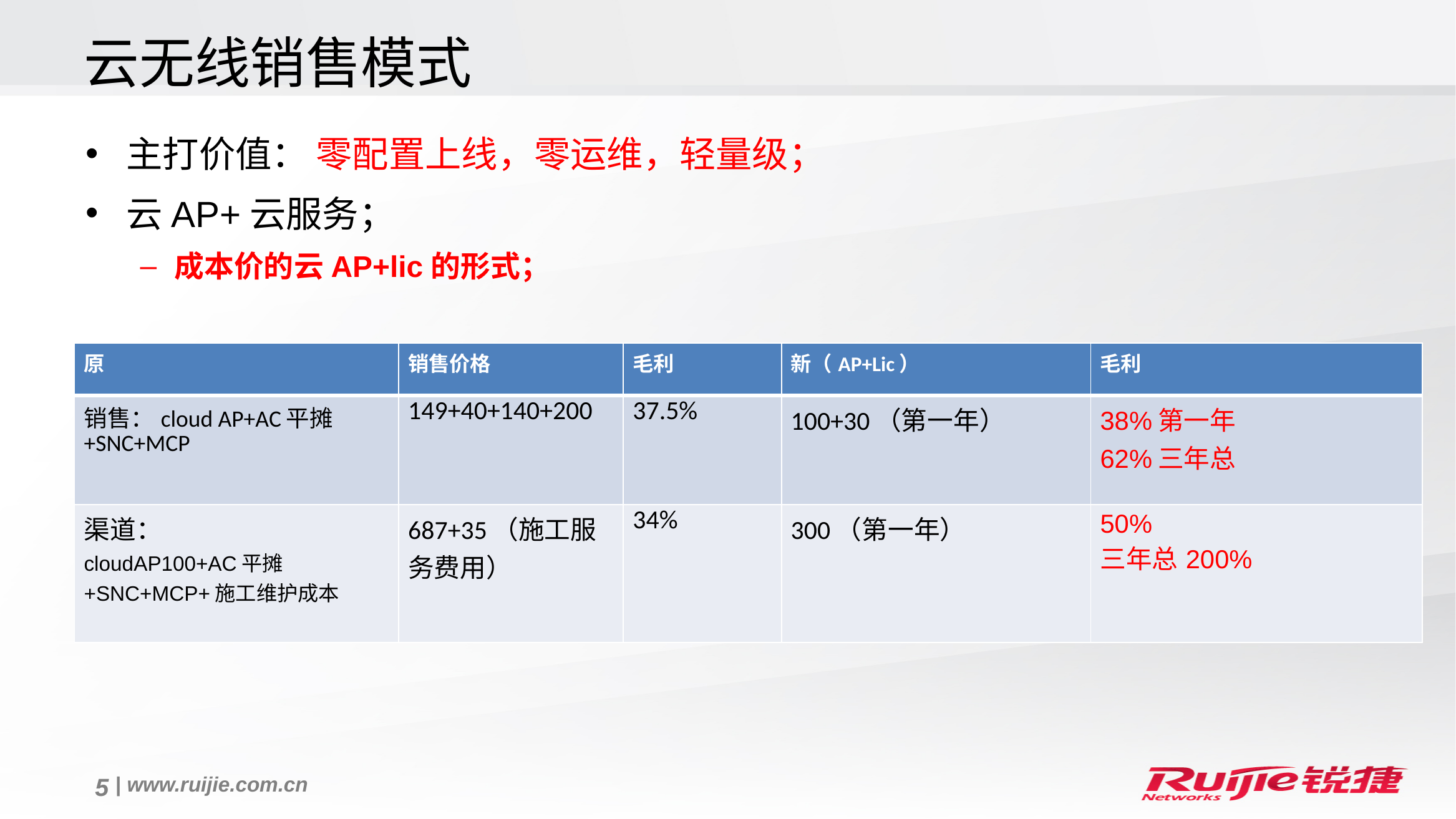

# 云无线销售模式
主打价值： 零配置上线，零运维，轻量级；
云AP+云服务；
成本价的云AP+lic的形式；

| 原 | 销售价格 | 毛利 | 新（AP+Lic） | 毛利 |
| --- | --- | --- | --- | --- |
| 销售：cloud AP+AC平摊+SNC+MCP | 149+40+140+200 | 37.5% | 100+30（第一年） | 38%第一年 62%三年总 |
| 渠道： cloudAP100+AC平摊+SNC+MCP+施工维护成本 | 687+35（施工服务费用） | 34% | 300（第一年） | 50% 三年总200% |